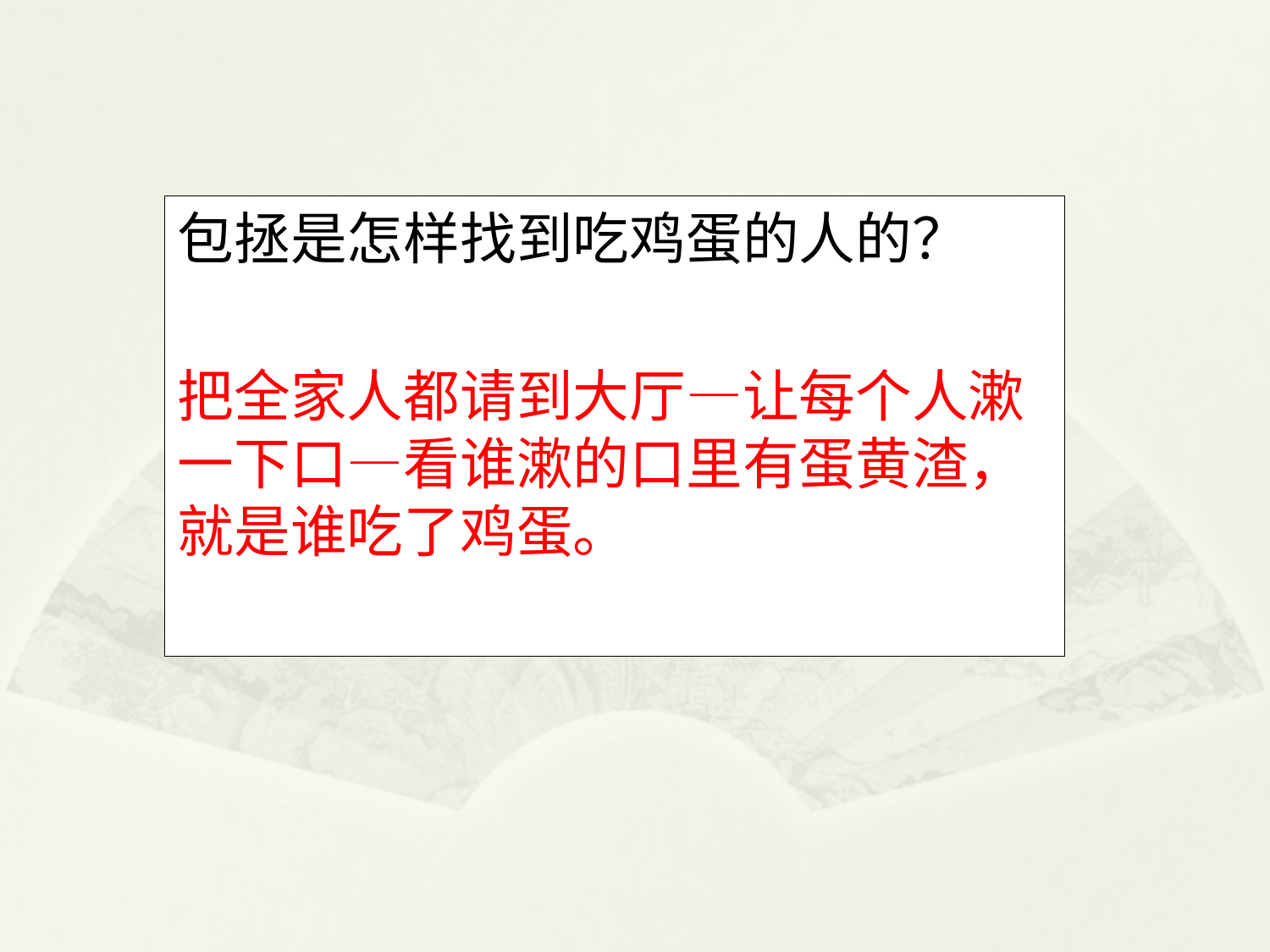

包拯是怎样找到吃鸡蛋的人的？

把全家人都请到大厅—让每个人漱一下口—看谁漱的口里有蛋黄渣，就是谁吃了鸡蛋。